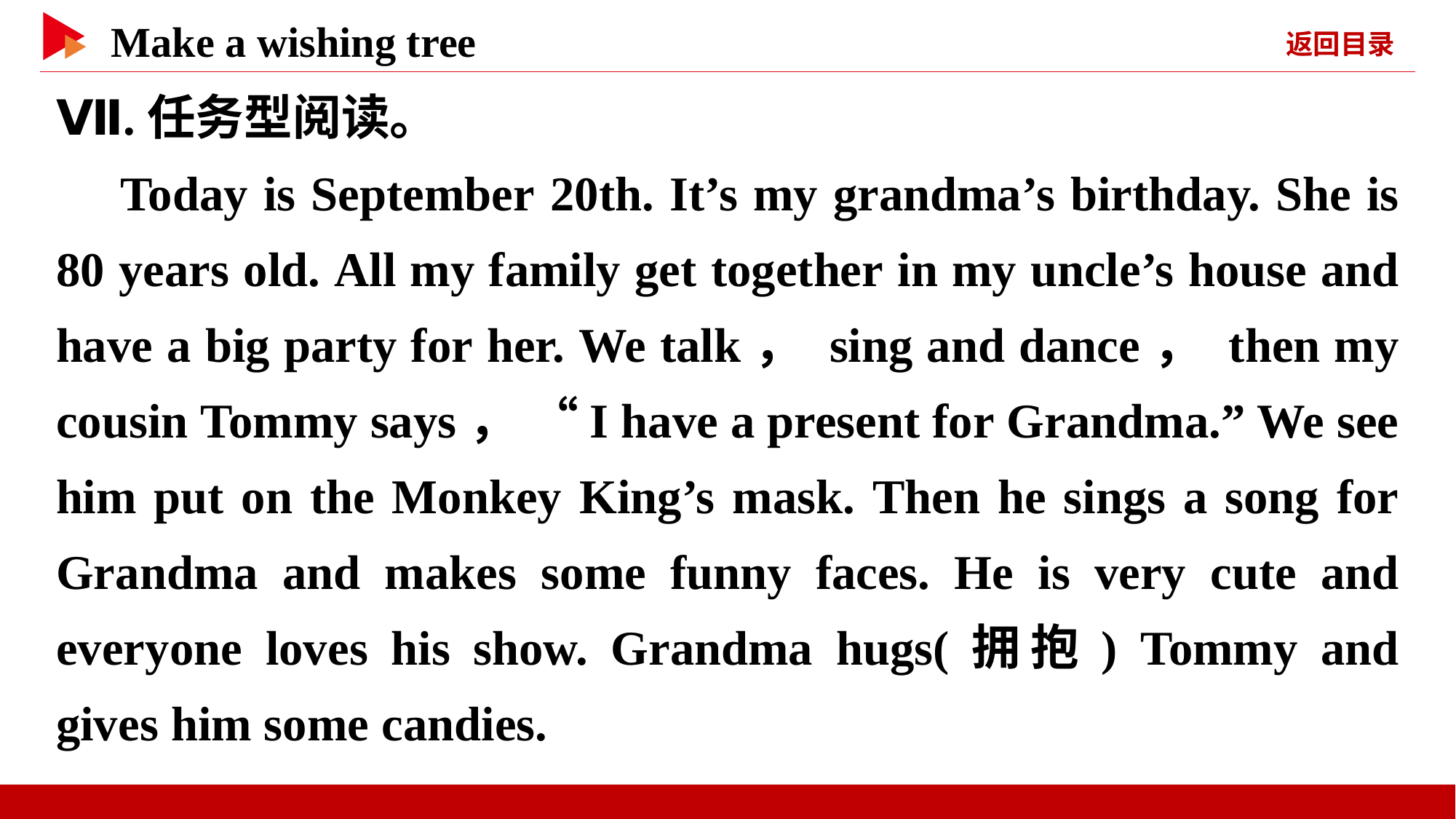

Ⅶ.任务型阅读。
Today is September 20th. It’s my grandma’s birthday. She is 80 years old. All my family get together in my uncle’s house and have a big party for her. We talk， sing and dance， then my cousin Tommy says， “I have a present for Grandma.” We see him put on the Monkey King’s mask. Then he sings a song for Grandma and makes some funny faces. He is very cute and everyone loves his show. Grandma hugs(拥抱) Tommy and gives him some candies.